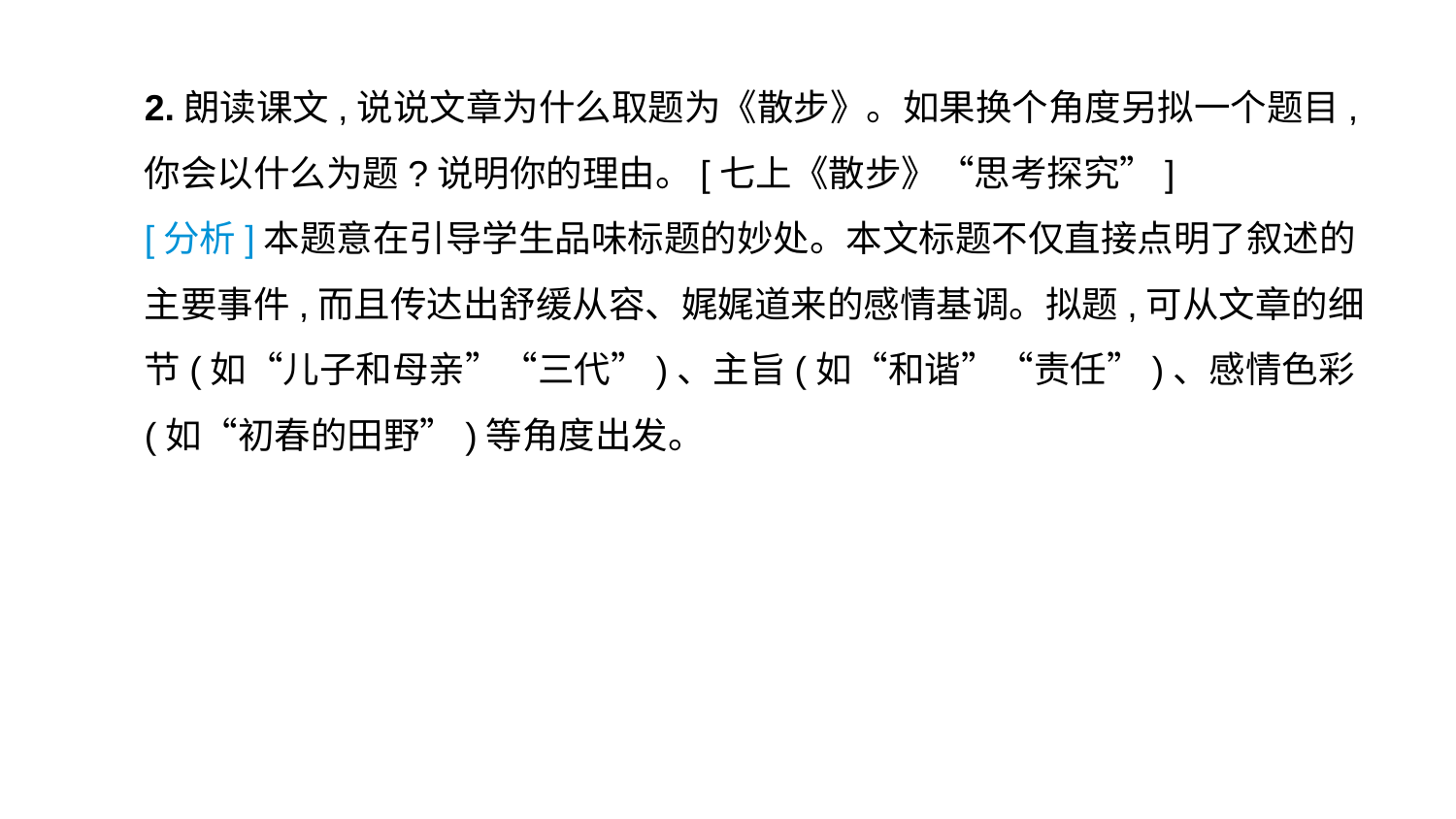

2.朗读课文,说说文章为什么取题为《散步》。如果换个角度另拟一个题目,你会以什么为题?说明你的理由。[七上《散步》“思考探究”]
[分析]本题意在引导学生品味标题的妙处。本文标题不仅直接点明了叙述的主要事件,而且传达出舒缓从容、娓娓道来的感情基调。拟题,可从文章的细节(如“儿子和母亲”“三代”)、主旨(如“和谐”“责任”)、感情色彩(如“初春的田野”)等角度出发。